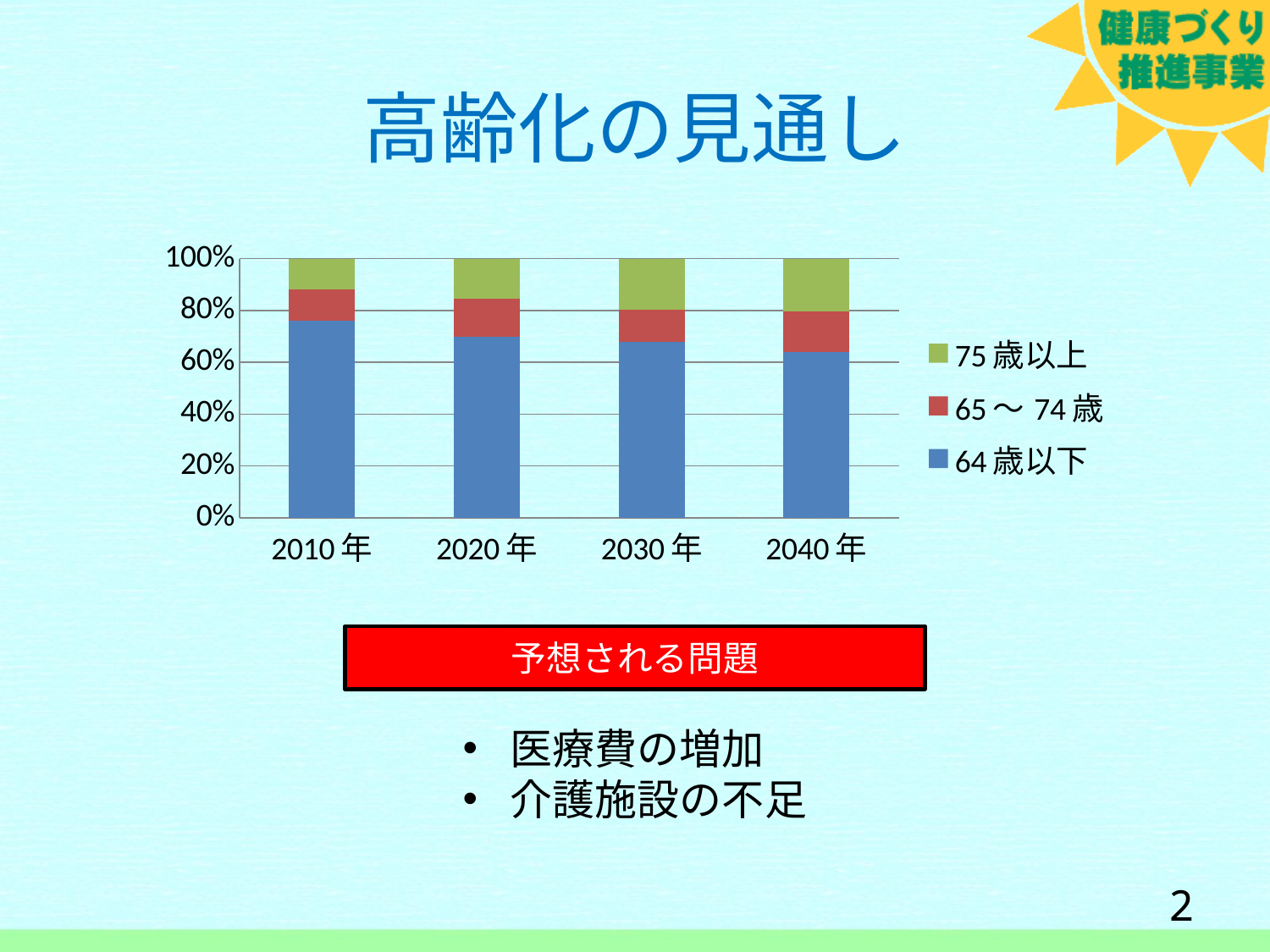

高齢化の見通し

### Chart

| Category | 64歳以下 | 65～74歳 | 75歳以上 |
|---|---|---|---|
| 2010年 | 2035.0 | 330.0 | 316.0 |
| 2020年 | 1759.0 | 368.0 | 393.0 |
| 2030年 | 1549.0 | 286.0 | 450.0 |
| 2040年 | 1303.0 | 319.0 | 411.0 |
予想される問題
医療費の増加
介護施設の不足
2